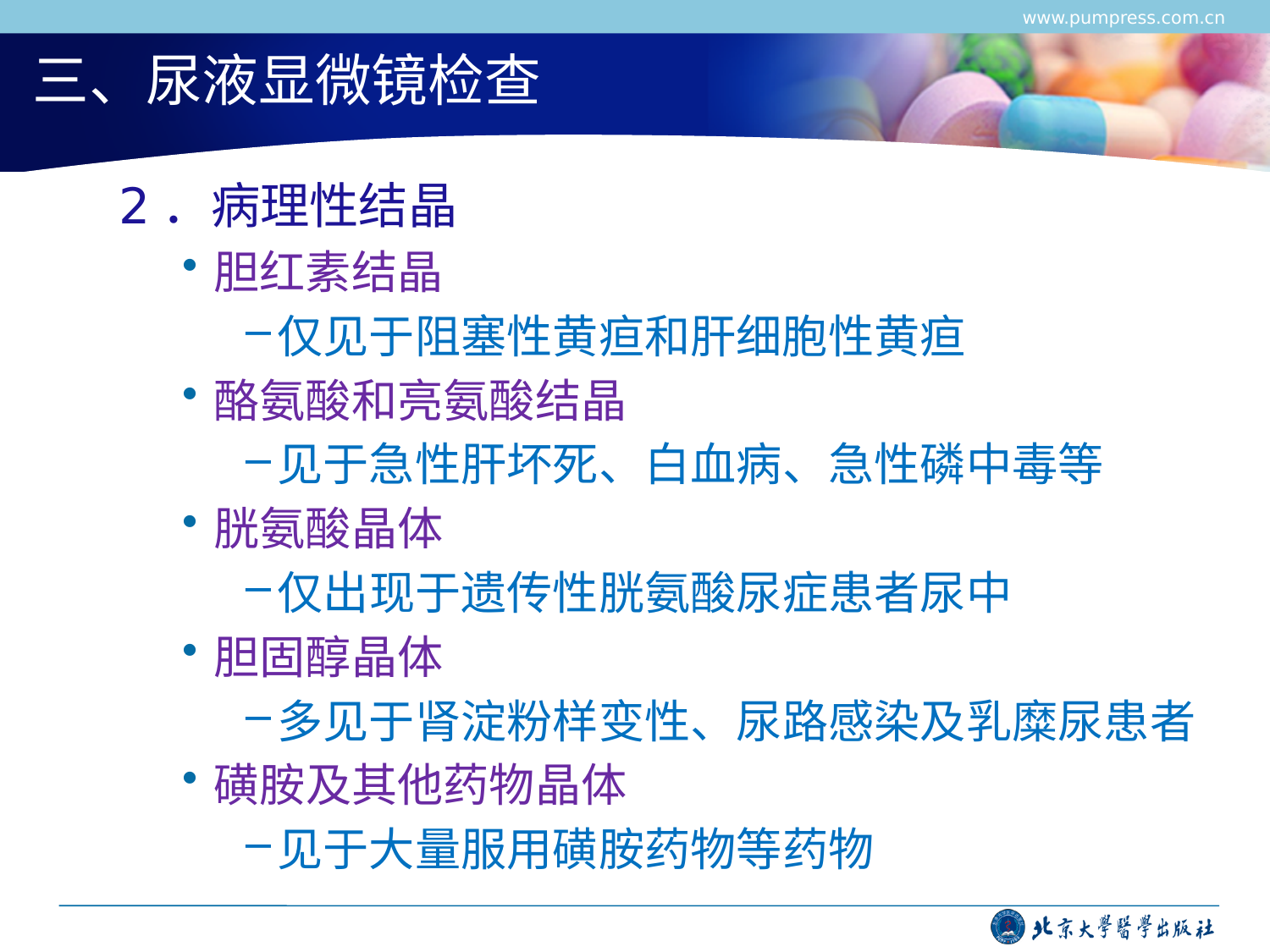

www.pumpress.com.cn
# 三、尿液显微镜检查
2．病理性结晶
胆红素结晶
仅见于阻塞性黄疸和肝细胞性黄疸
酪氨酸和亮氨酸结晶
见于急性肝坏死、白血病、急性磷中毒等
胱氨酸晶体
仅出现于遗传性胱氨酸尿症患者尿中
胆固醇晶体
多见于肾淀粉样变性、尿路感染及乳糜尿患者
磺胺及其他药物晶体
见于大量服用磺胺药物等药物